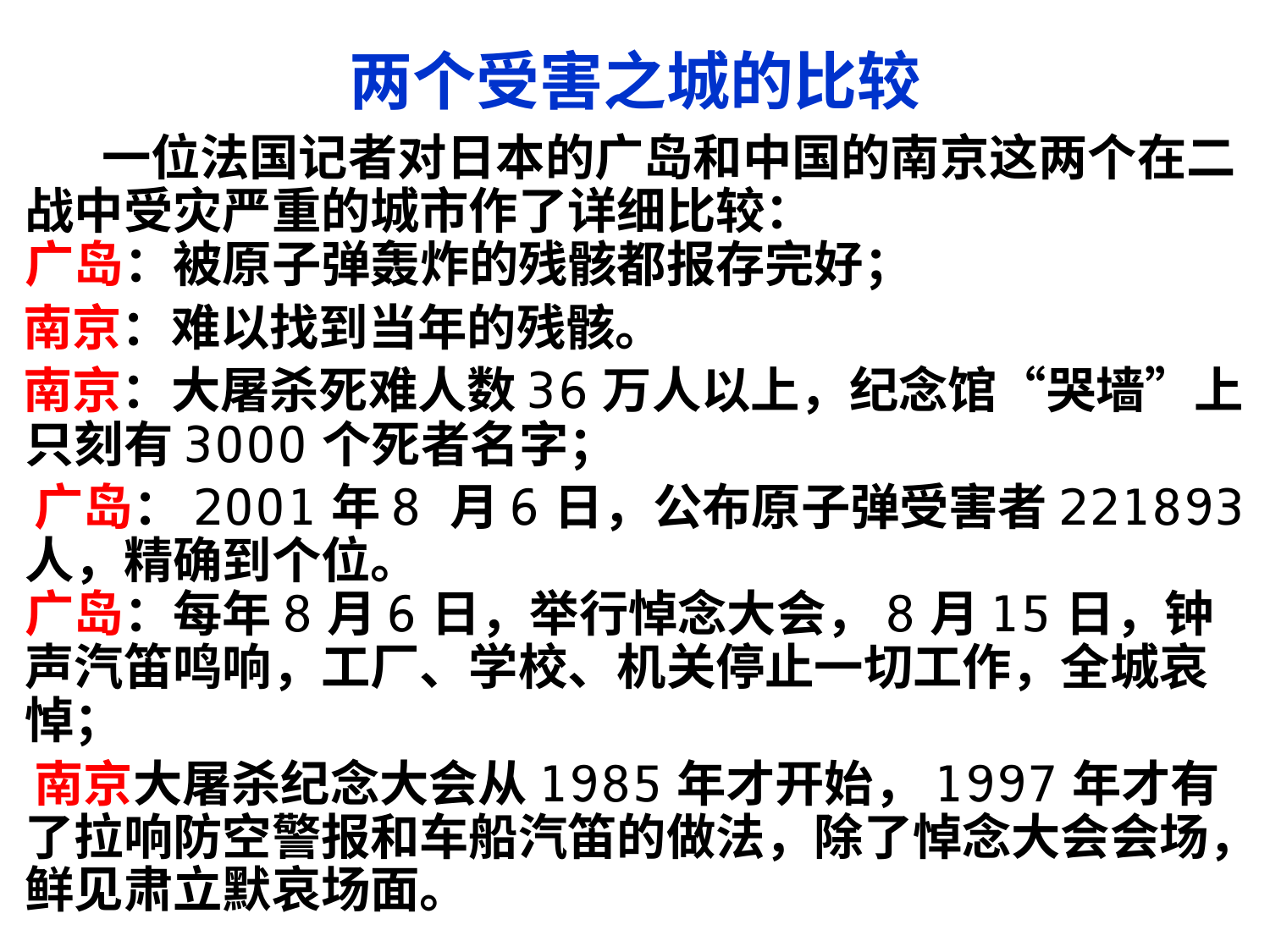

# 两个受害之城的比较
          一位法国记者对日本的广岛和中国的南京这两个在二战中受灾严重的城市作了详细比较：
广岛：被原子弹轰炸的残骸都报存完好；
   南京：难以找到当年的残骸。
   南京：大屠杀死难人数36万人以上，纪念馆“哭墙”上只刻有3000个死者名字；
    广岛：2001年8 月6日，公布原子弹受害者221893人，精确到个位。
广岛：每年8月6日，举行悼念大会，8月15日，钟声汽笛鸣响，工厂、学校、机关停止一切工作，全城哀悼；
    南京大屠杀纪念大会从1985年才开始，1997年才有了拉响防空警报和车船汽笛的做法，除了悼念大会会场，鲜见肃立默哀场面。